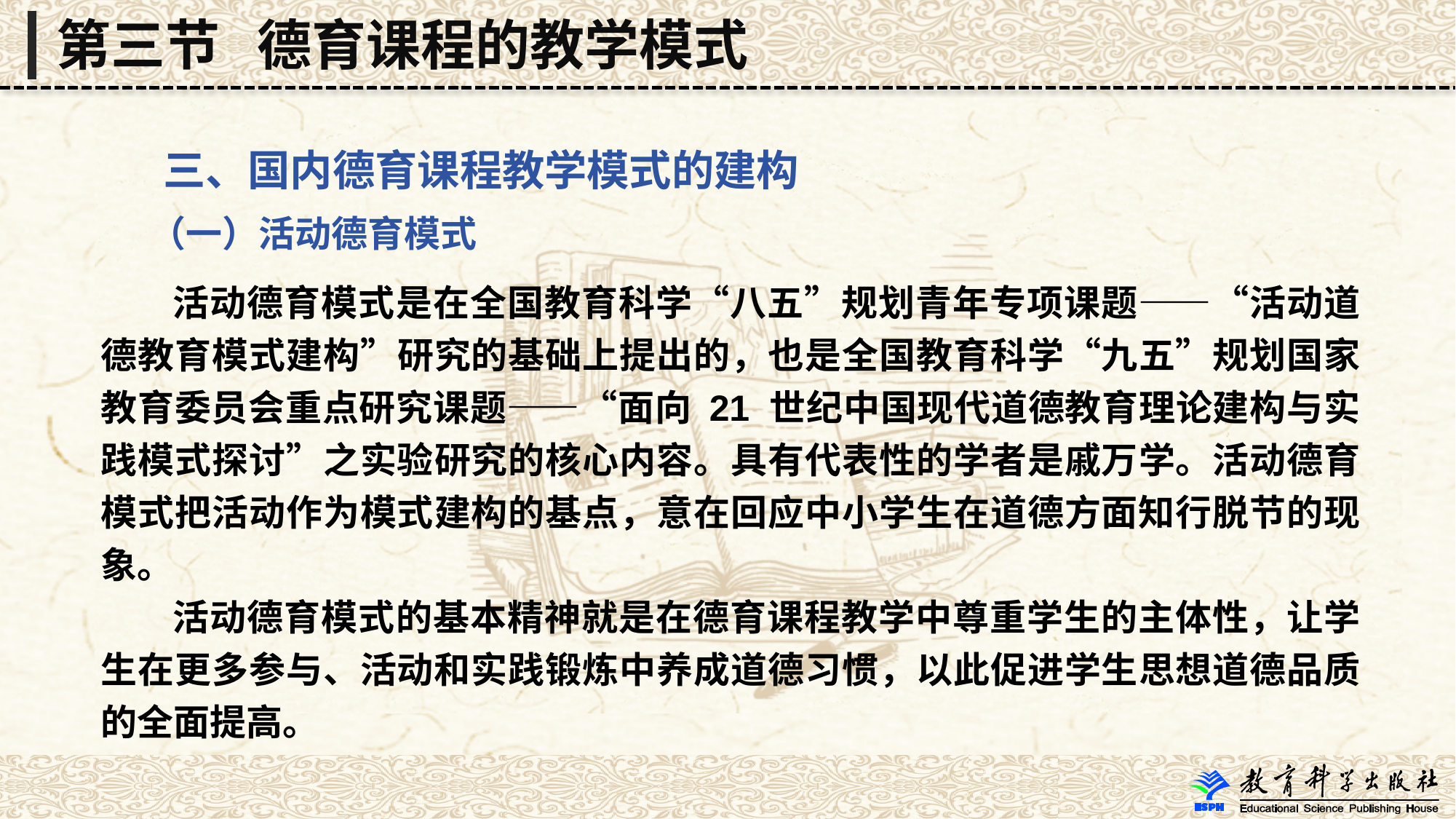

第三节   德育课程的教学模式
        三、国内德育课程教学模式的建构
    （一）活动德育模式

       活动德育模式是在全国教育科学“八五”规划青年专项课题——“活动道德教育模式建构”研究的基础上提出的，也是全国教育科学“九五”规划国家教育委员会重点研究课题——“面向 21 世纪中国现代道德教育理论建构与实践模式探讨”之实验研究的核心内容。具有代表性的学者是戚万学。活动德育模式把活动作为模式建构的基点，意在回应中小学生在道德方面知行脱节的现象。
       活动德育模式的基本精神就是在德育课程教学中尊重学生的主体性，让学生在更多参与、活动和实践锻炼中养成道德习惯，以此促进学生思想道德品质的全面提高。